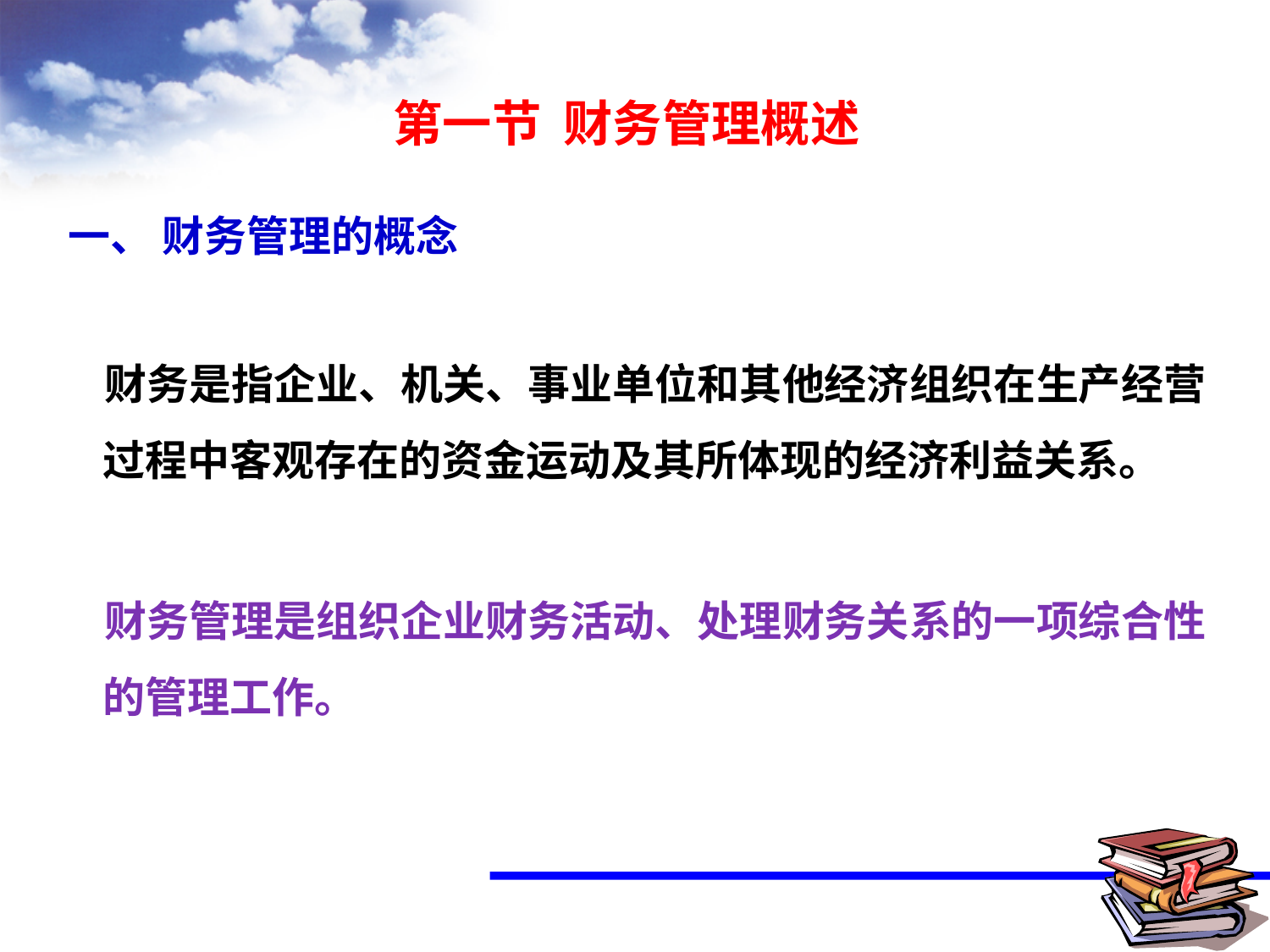

第一节  财务管理概述

一、 财务管理的概念
      财务是指企业、机关、事业单位和其他经济组织在生产经营过程中客观存在的资金运动及其所体现的经济利益关系。
      财务管理是组织企业财务活动、处理财务关系的一项综合性的管理工作。